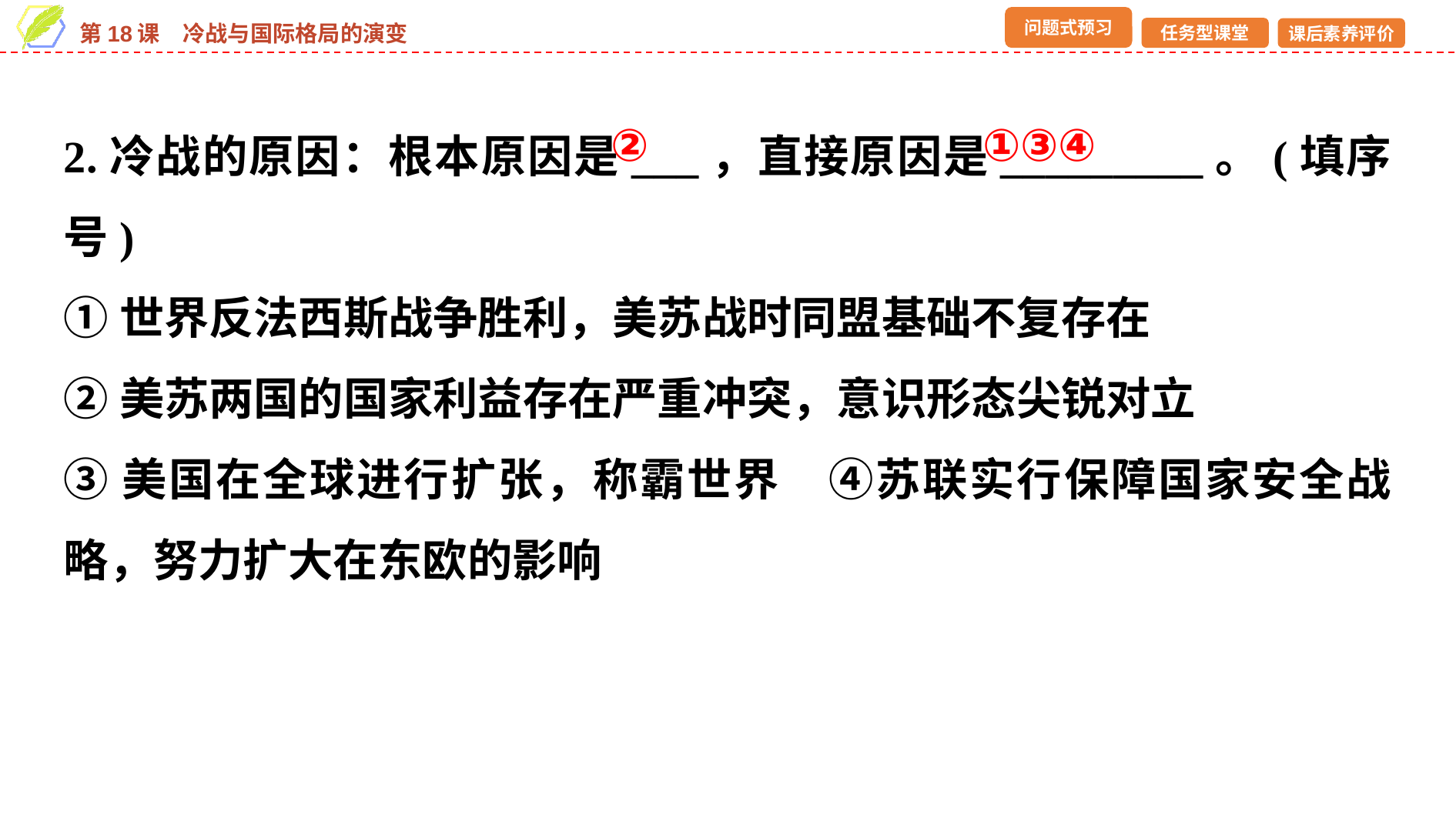

2.冷战的原因：根本原因是___，直接原因是_________。(填序号)
①世界反法西斯战争胜利，美苏战时同盟基础不复存在
②美苏两国的国家利益存在严重冲突，意识形态尖锐对立
③美国在全球进行扩张，称霸世界　④苏联实行保障国家安全战略，努力扩大在东欧的影响
②
①③④